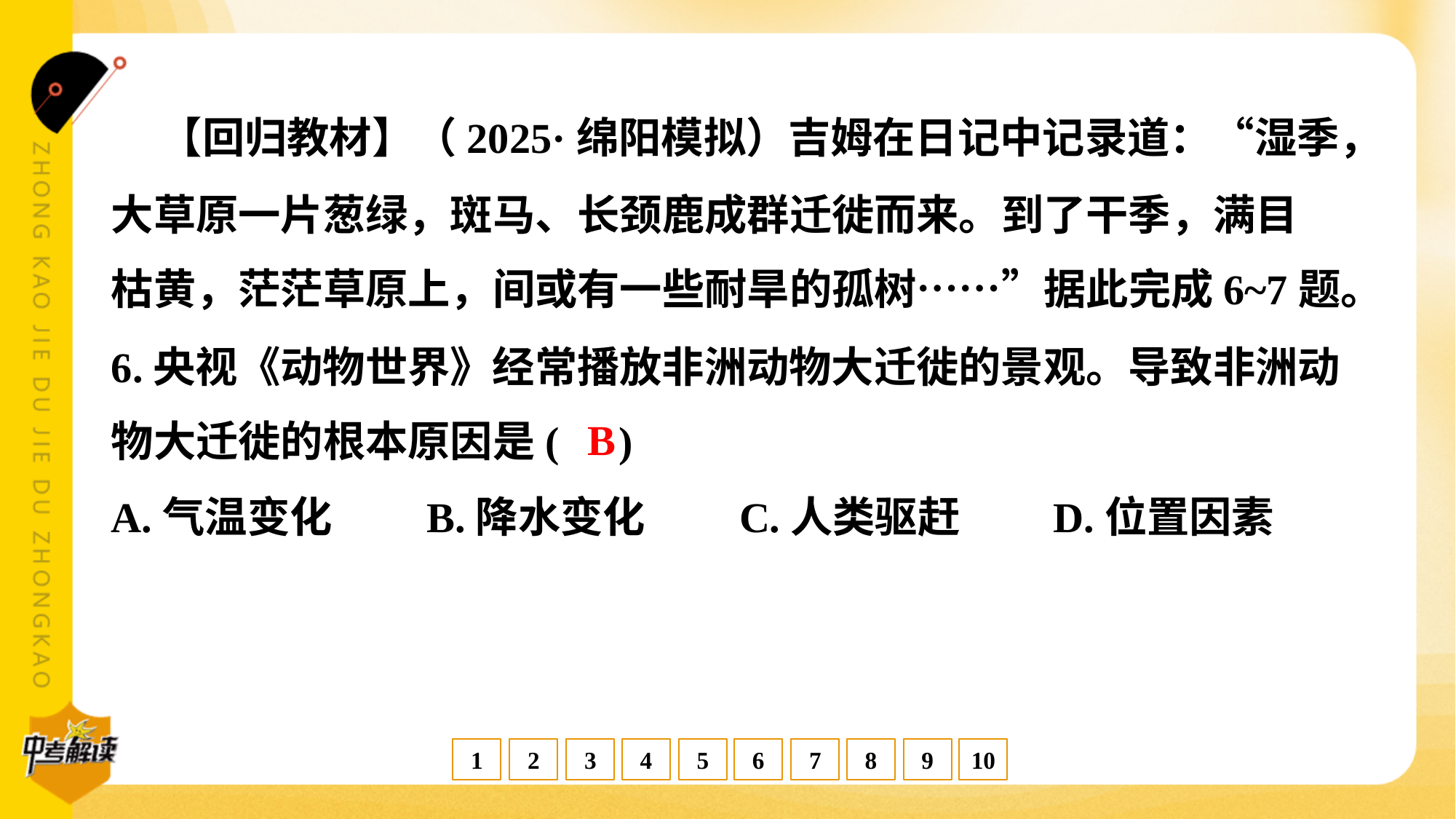

【回归教材】（2025·绵阳模拟）吉姆在日记中记录道：“湿季，
大草原一片葱绿，斑马、长颈鹿成群迁徙而来。到了干季，满目
枯黄，茫茫草原上，间或有一些耐旱的孤树……”据此完成6~7题。
6.央视《动物世界》经常播放非洲动物大迁徙的景观。导致非洲动
物大迁徙的根本原因是(     )
B
A.气温变化	B.降水变化	C.人类驱赶	D.位置因素